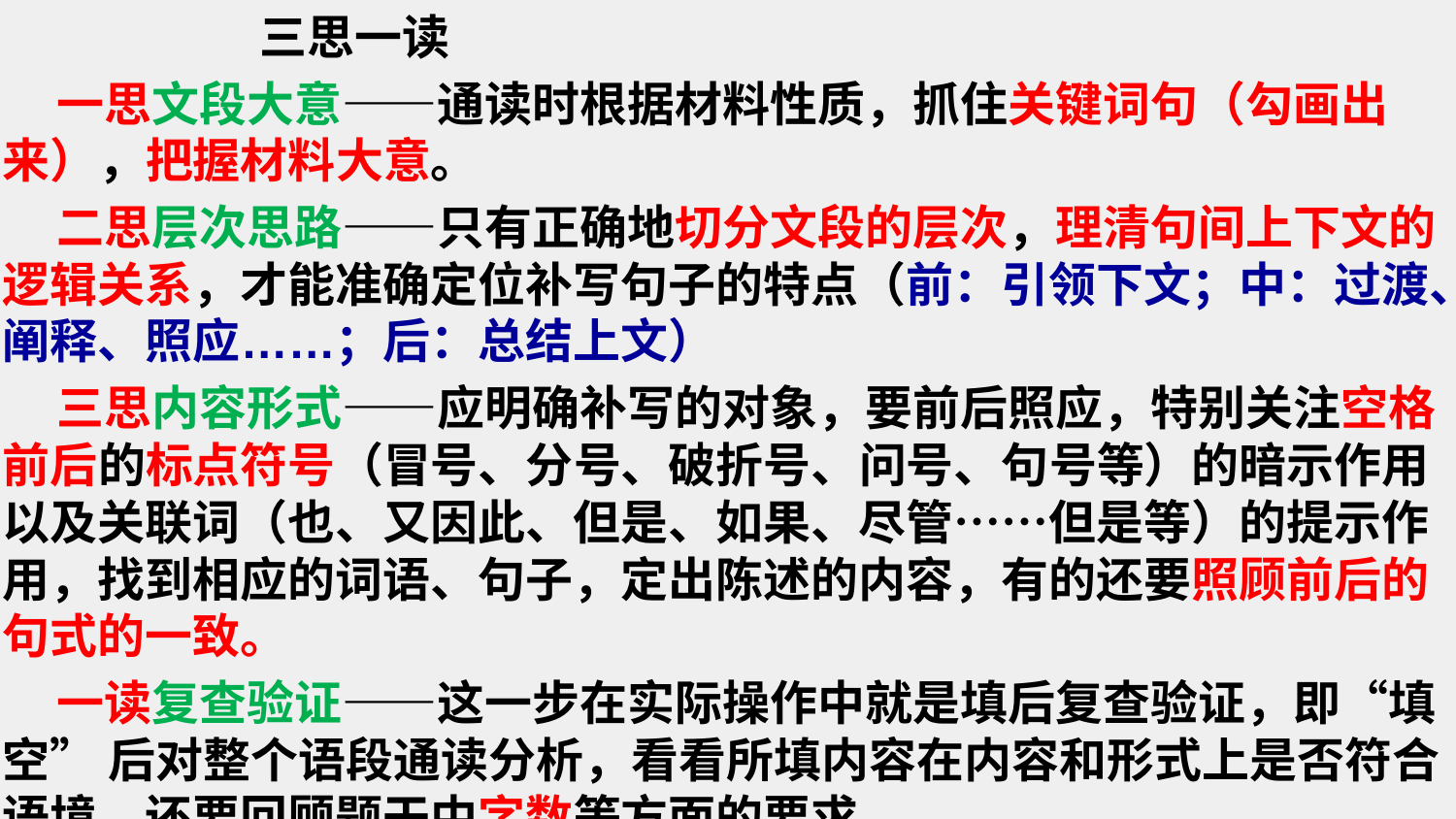

三思一读
    一思文段大意——通读时根据材料性质，抓住关键词句（勾画出来），把握材料大意。
    二思层次思路——只有正确地切分文段的层次，理清句间上下文的逻辑关系，才能准确定位补写句子的特点（前：引领下文；中：过渡、阐释、照应……；后：总结上文）
    三思内容形式——应明确补写的对象，要前后照应，特别关注空格前后的标点符号（冒号、分号、破折号、问号、句号等）的暗示作用以及关联词（也、又因此、但是、如果、尽管……但是等）的提示作用，找到相应的词语、句子，定出陈述的内容，有的还要照顾前后的句式的一致。
    一读复查验证——这一步在实际操作中就是填后复查验证，即“填空” 后对整个语段通读分析，看看所填内容在内容和形式上是否符合语境，还要回顾题干中字数等方面的要求。